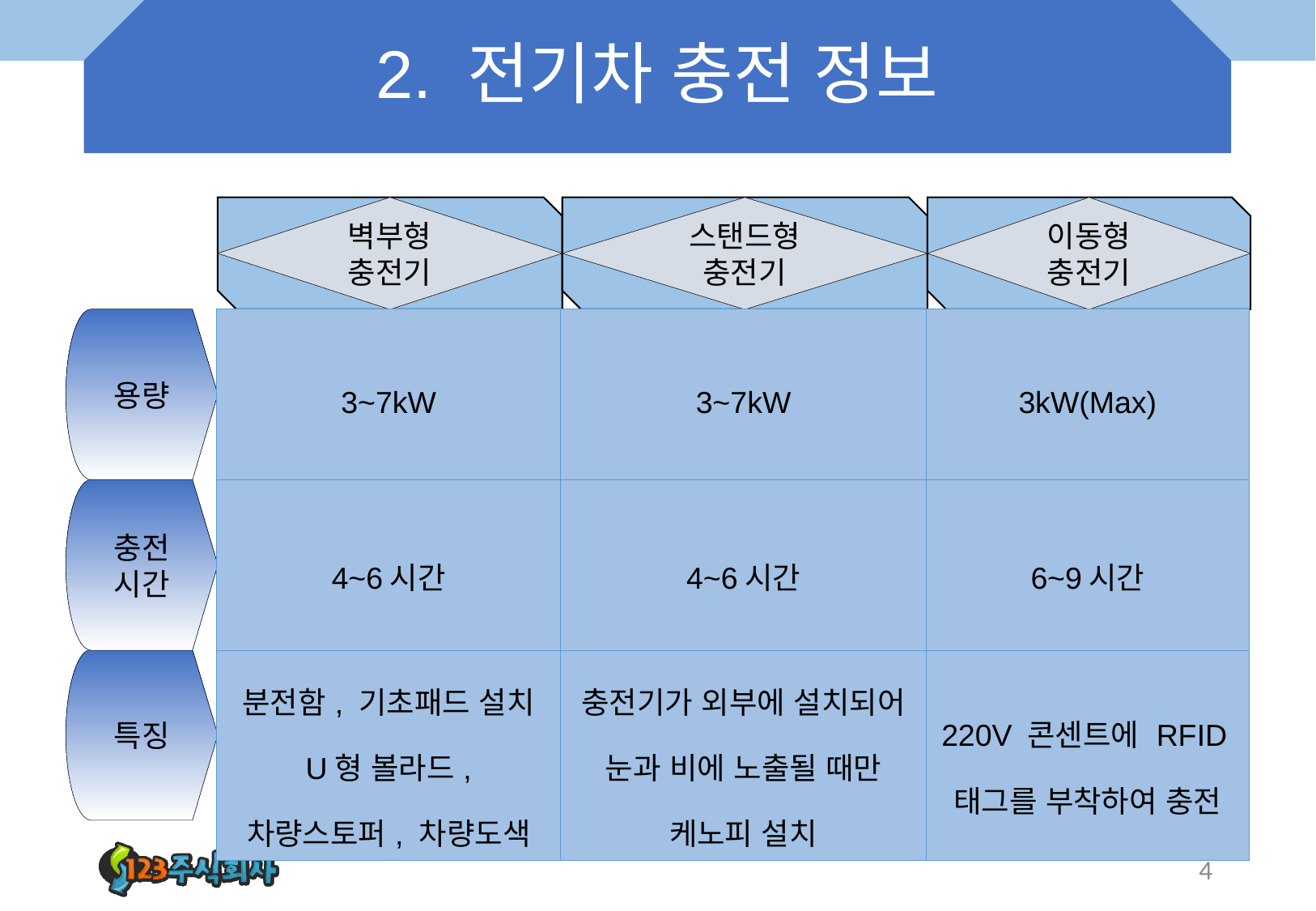

# 2. 전기차 충전 정보
벽부형 충전기
스탠드형 충전기
이동형 충전기

| 3~7kW | 3~7kW | 3kW(Max) |
| --- | --- | --- |
| 4~6시간 | 4~6시간 | 6~9시간 |
| 분전함, 기초패드 설치 U형 볼라드, 차량스토퍼, 차량도색 | 충전기가 외부에 설치되어 눈과 비에 노출될 때만 케노피 설치 | 220V 콘센트에 RFID태그를 부착하여 충전 |
용량
충전시간
특징
4